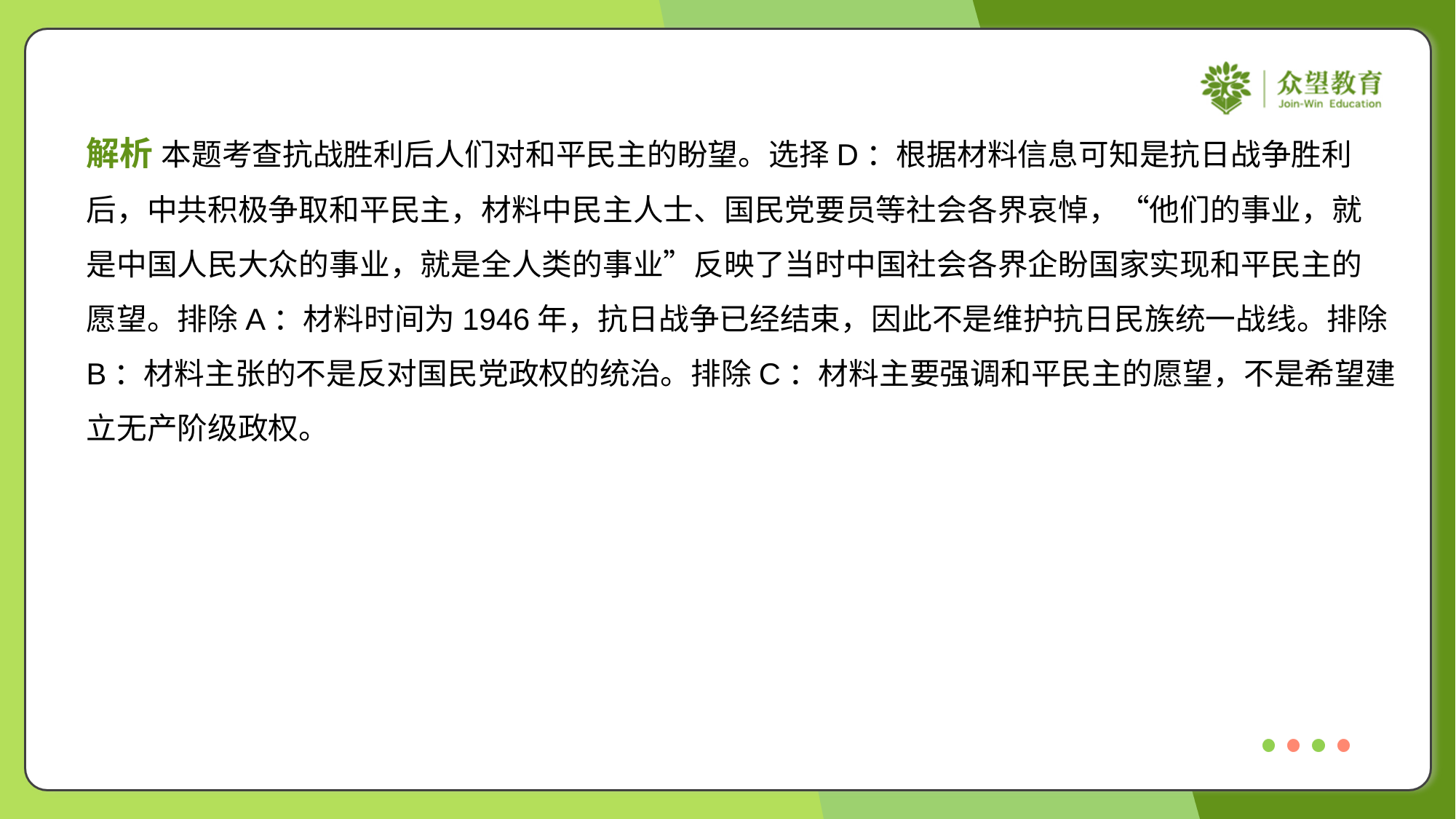

解析 本题考查抗战胜利后人们对和平民主的盼望。选择D：根据材料信息可知是抗日战争胜利
后，中共积极争取和平民主，材料中民主人士、国民党要员等社会各界哀悼，“他们的事业，就
是中国人民大众的事业，就是全人类的事业”反映了当时中国社会各界企盼国家实现和平民主的
愿望。排除A：材料时间为1946年，抗日战争已经结束，因此不是维护抗日民族统一战线。排除
B：材料主张的不是反对国民党政权的统治。排除C：材料主要强调和平民主的愿望，不是希望建
立无产阶级政权。